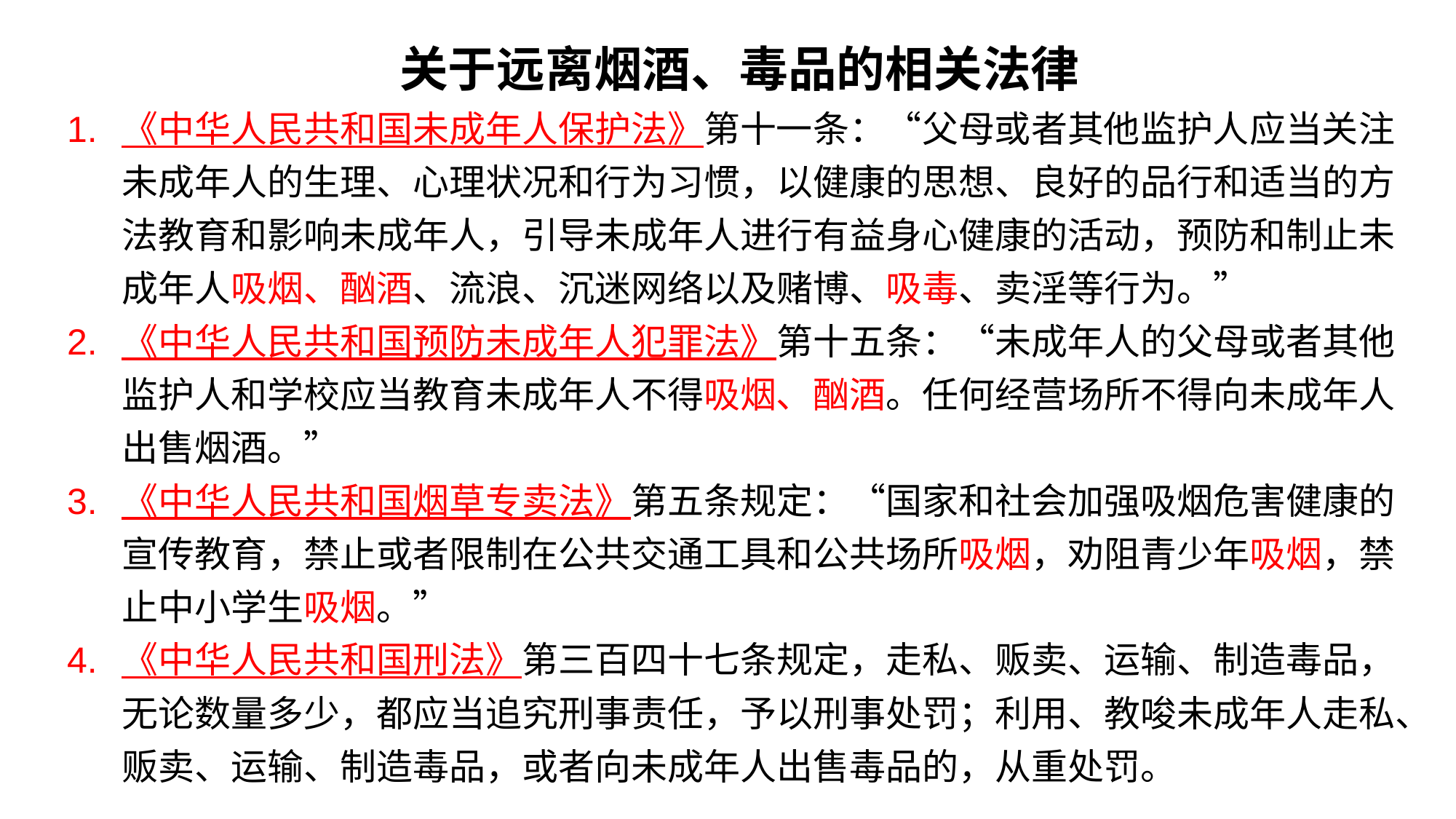

关于远离烟酒、毒品的相关法律
《中华人民共和国未成年人保护法》第十一条：“父母或者其他监护人应当关注未成年人的生理、心理状况和行为习惯，以健康的思想、良好的品行和适当的方法教育和影响未成年人，引导未成年人进行有益身心健康的活动，预防和制止未成年人吸烟、酗酒、流浪、沉迷网络以及赌博、吸毒、卖淫等行为。”
《中华人民共和国预防未成年人犯罪法》第十五条：“未成年人的父母或者其他监护人和学校应当教育未成年人不得吸烟、酗酒。任何经营场所不得向未成年人出售烟酒。”
《中华人民共和国烟草专卖法》第五条规定：“国家和社会加强吸烟危害健康的宣传教育，禁止或者限制在公共交通工具和公共场所吸烟，劝阻青少年吸烟，禁止中小学生吸烟。”
《中华人民共和国刑法》第三百四十七条规定，走私、贩卖、运输、制造毒品，无论数量多少，都应当追究刑事责任，予以刑事处罚；利用、教唆未成年人走私、贩卖、运输、制造毒品，或者向未成年人出售毒品的，从重处罚。